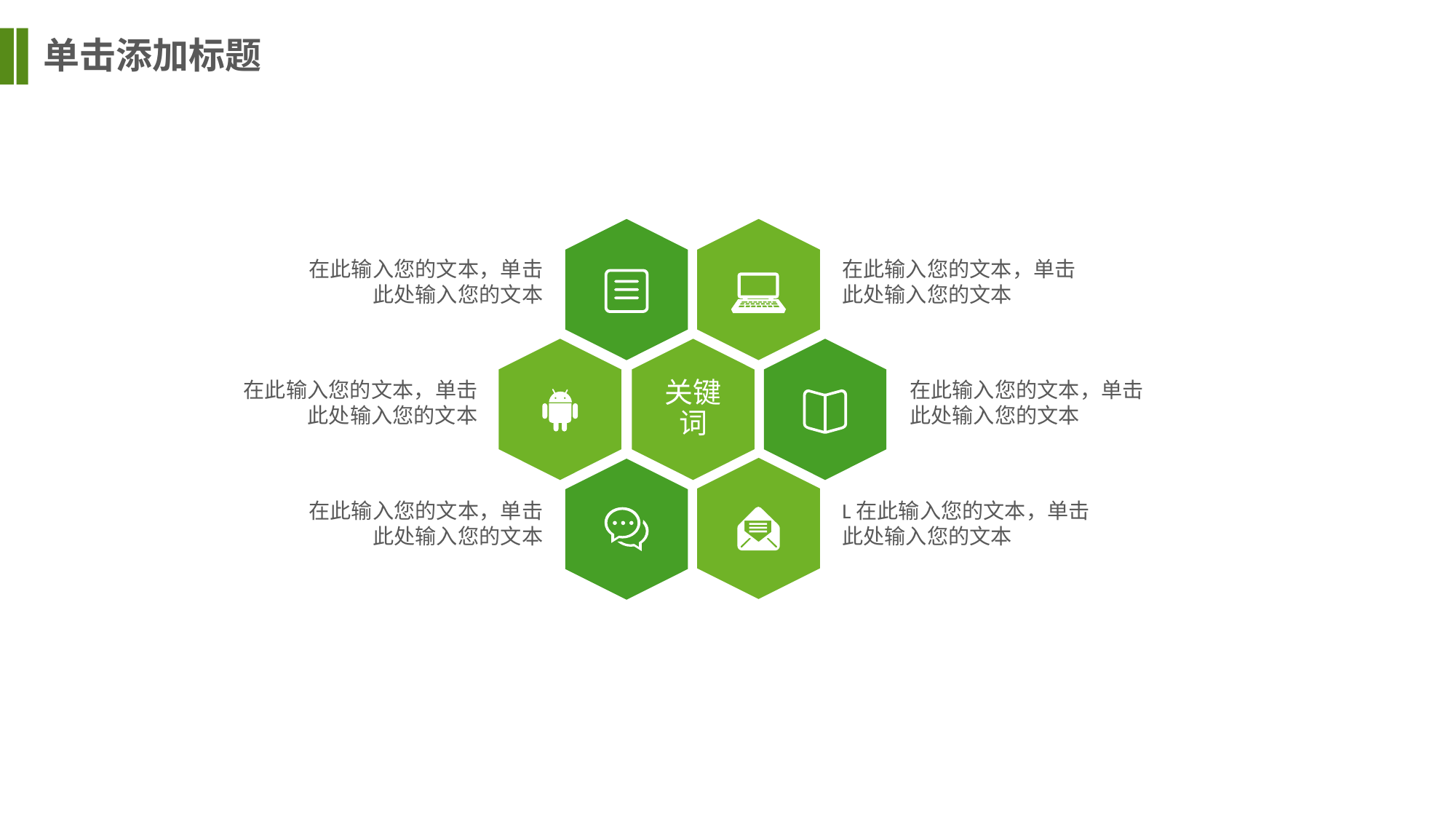

单击添加标题

在此输入您的文本，单击此处输入您的文本
在此输入您的文本，单击此处输入您的文本

关键词

在此输入您的文本，单击此处输入您的文本
在此输入您的文本，单击此处输入您的文本

在此输入您的文本，单击此处输入您的文本
L在此输入您的文本，单击此处输入您的文本